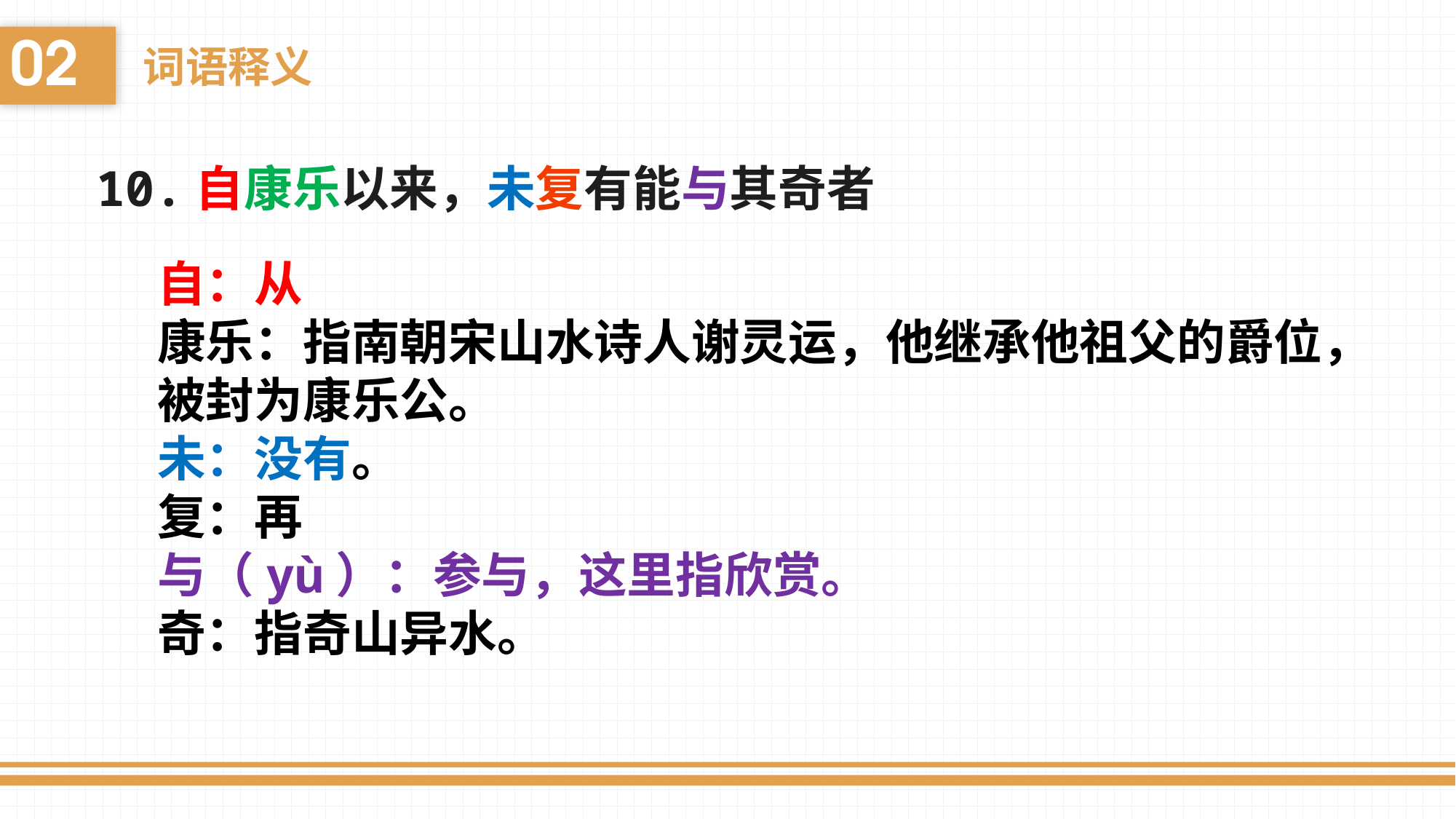

02
词语释义
　10.自康乐以来，未复有能与其奇者
自：从
康乐：指南朝宋山水诗人谢灵运，他继承他祖父的爵位，被封为康乐公。 
未：没有。
复：再 
与（yù）：参与，这里指欣赏。 
奇：指奇山异水。